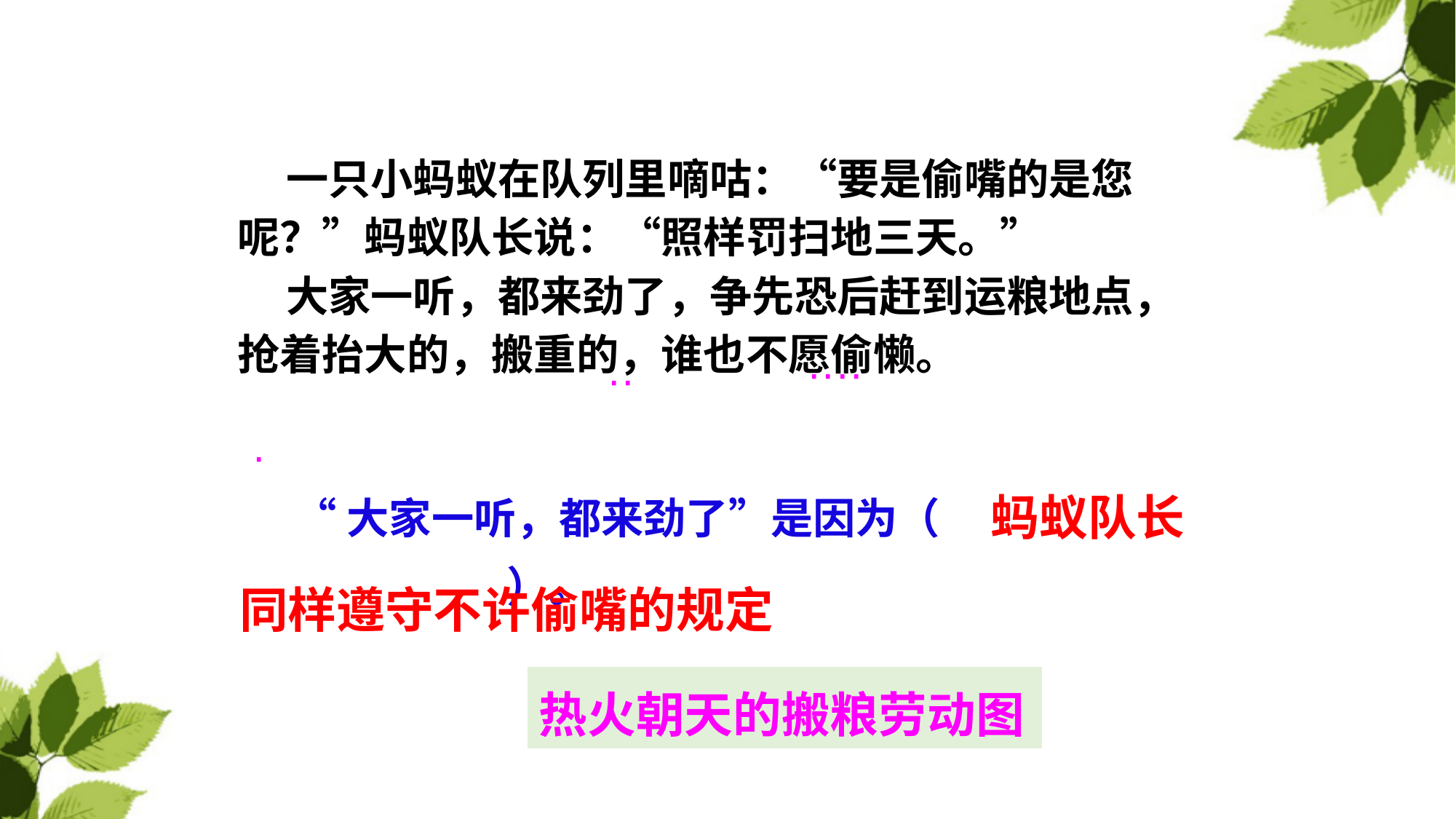

一只小蚂蚁在队列里嘀咕：“要是偷嘴的是您呢？”蚂蚁队长说：“照样罚扫地三天。”
    大家一听，都来劲了，争先恐后赶到运粮地点，抢着抬大的，搬重的，谁也不愿偷懒。
····
··
·
    “大家一听，都来劲了”是因为（
                         ）。
蚂蚁队长
同样遵守不许偷嘴的规定
热火朝天的搬粮劳动图